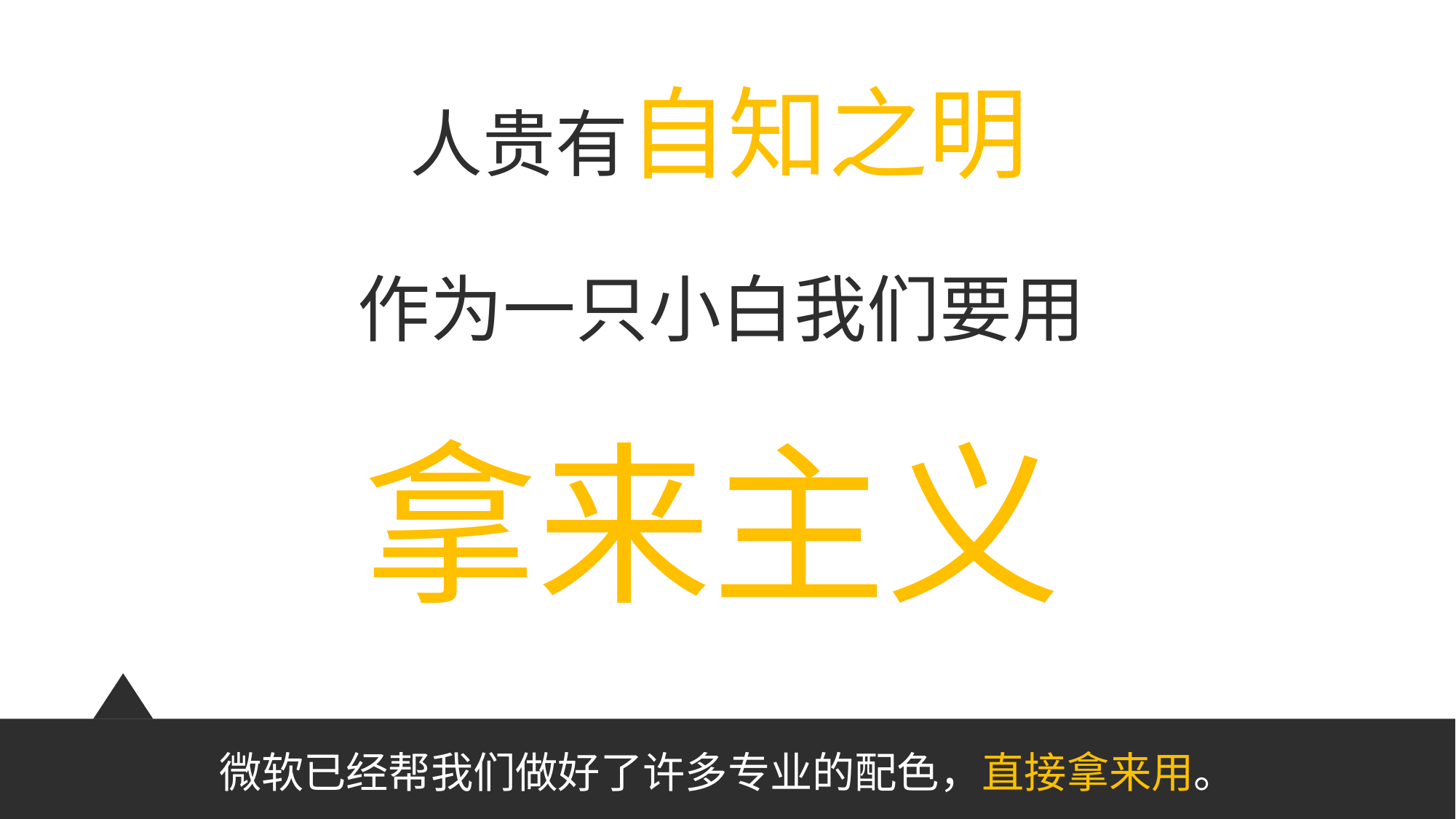

人贵有自知之明
作为一只小白我们要用
拿来主义
微软已经帮我们做好了许多专业的配色，直接拿来用。